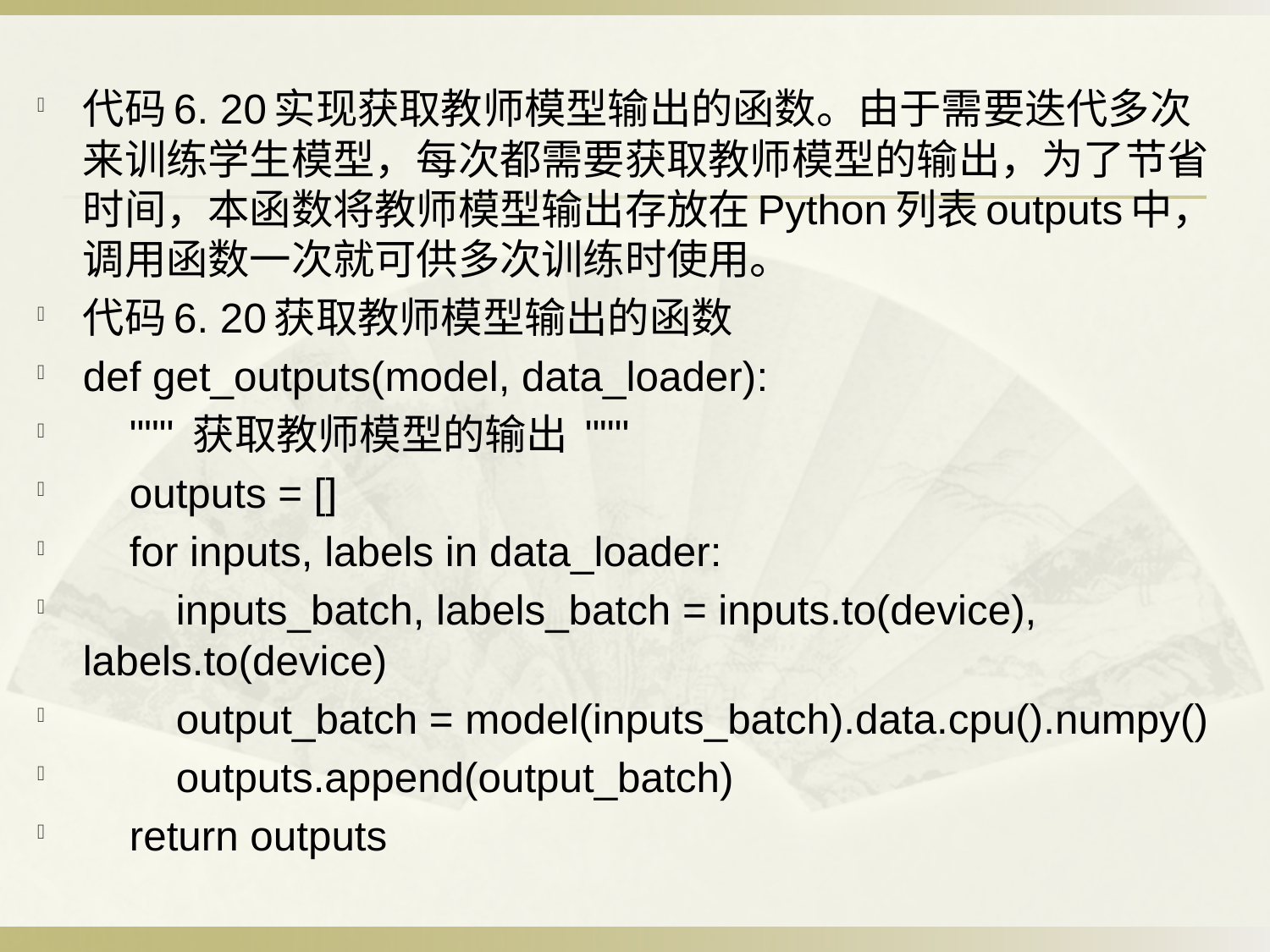

代码6. 20实现获取教师模型输出的函数。由于需要迭代多次来训练学生模型，每次都需要获取教师模型的输出，为了节省时间，本函数将教师模型输出存放在Python列表outputs中，调用函数一次就可供多次训练时使用。
代码6. 20获取教师模型输出的函数
def get_outputs(model, data_loader):
    """ 获取教师模型的输出 """
    outputs = []
    for inputs, labels in data_loader:
        inputs_batch, labels_batch = inputs.to(device), labels.to(device)
        output_batch = model(inputs_batch).data.cpu().numpy()
        outputs.append(output_batch)
    return outputs